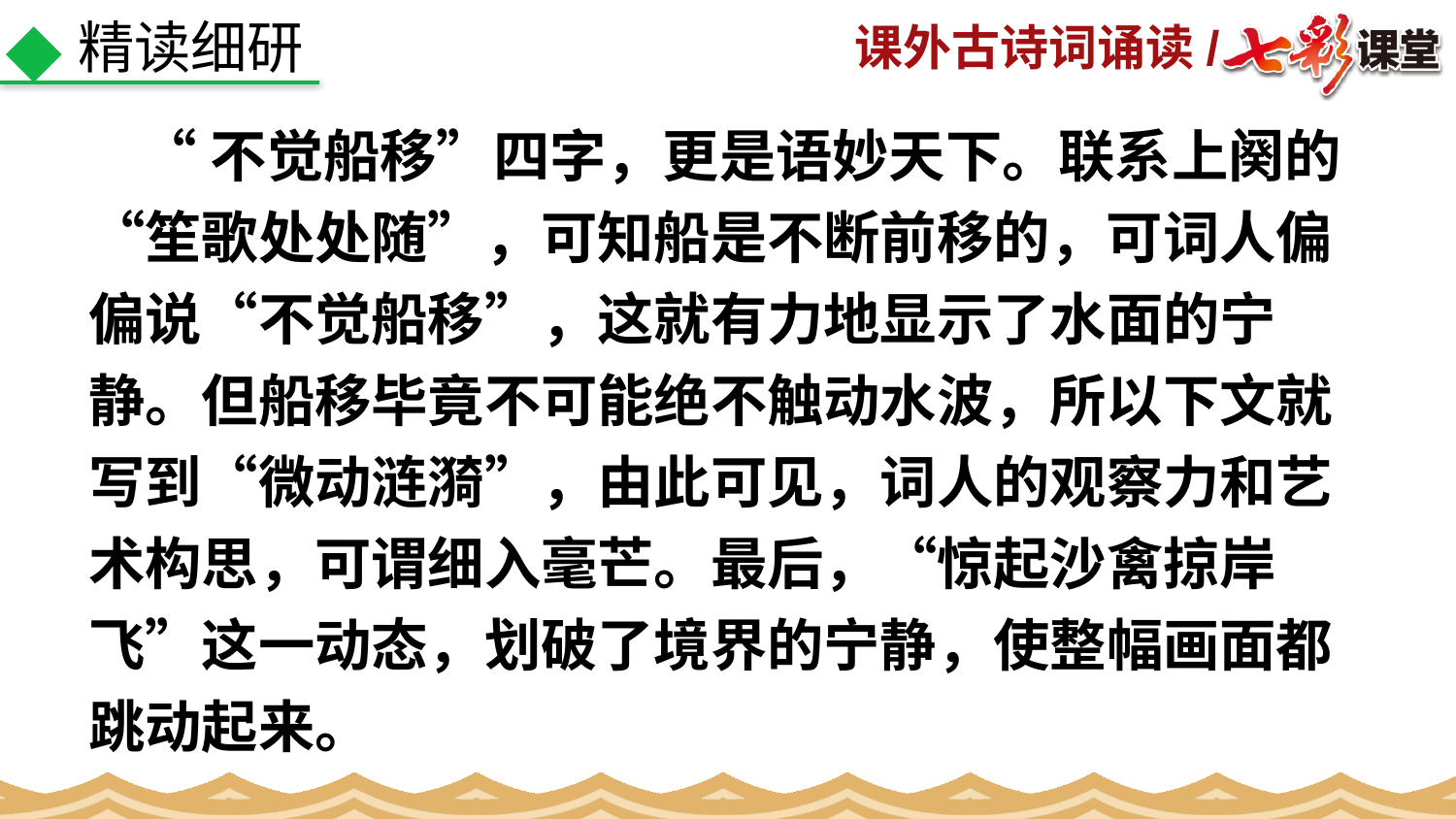

精读细研

    “不觉船移”四字，更是语妙天下。联系上阕的“笙歌处处随”，可知船是不断前移的，可词人偏偏说“不觉船移”，这就有力地显示了水面的宁静。但船移毕竟不可能绝不触动水波，所以下文就写到“微动涟漪”，由此可见，词人的观察力和艺术构思，可谓细入毫芒。最后，“惊起沙禽掠岸飞”这一动态，划破了境界的宁静，使整幅画面都跳动起来。